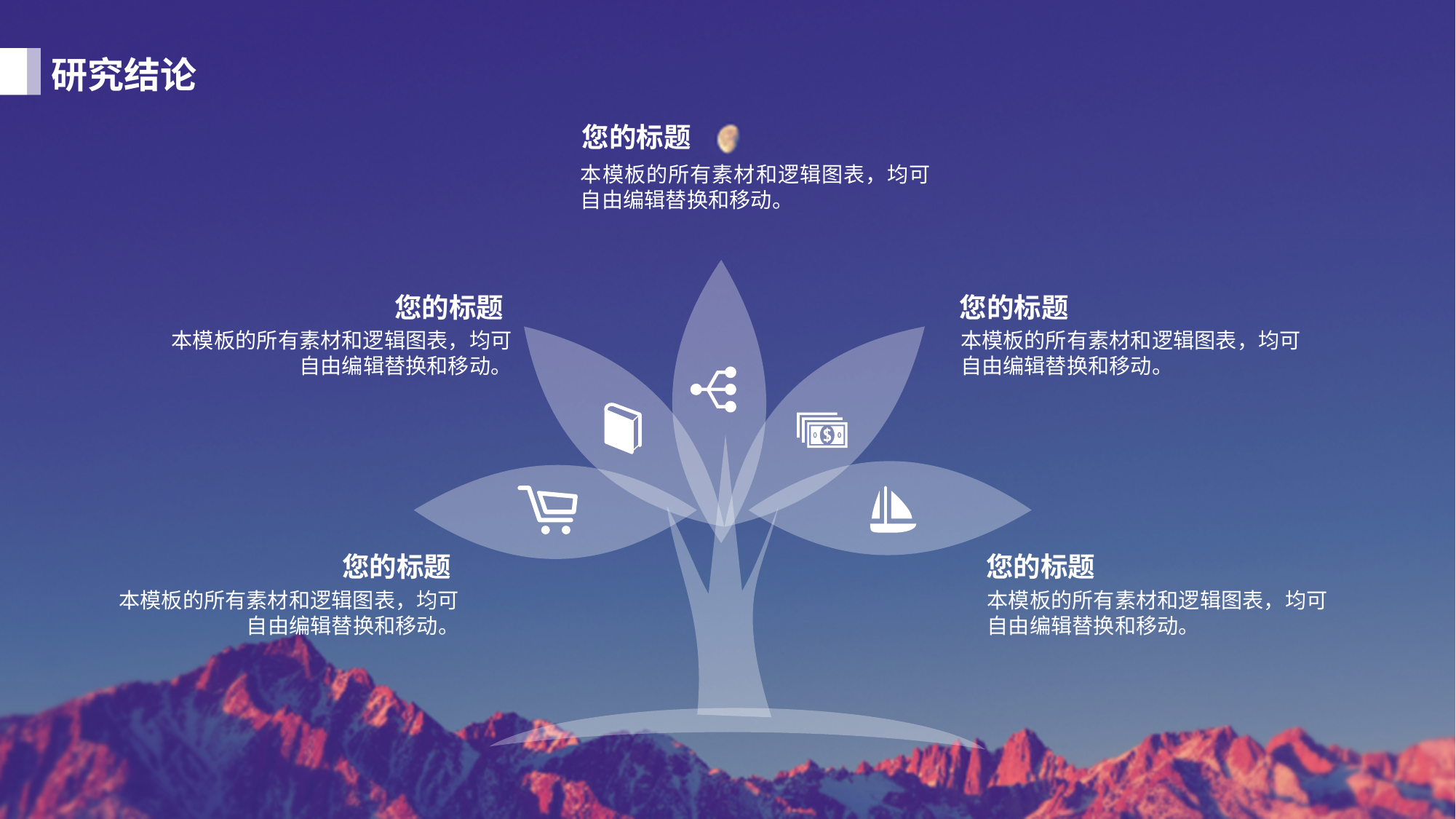

研究结论

您的标题
本模板的所有素材和逻辑图表，均可自由编辑替换和移动。
您的标题
本模板的所有素材和逻辑图表，均可自由编辑替换和移动。
您的标题
本模板的所有素材和逻辑图表，均可自由编辑替换和移动。

您的标题
本模板的所有素材和逻辑图表，均可自由编辑替换和移动。
您的标题
本模板的所有素材和逻辑图表，均可自由编辑替换和移动。